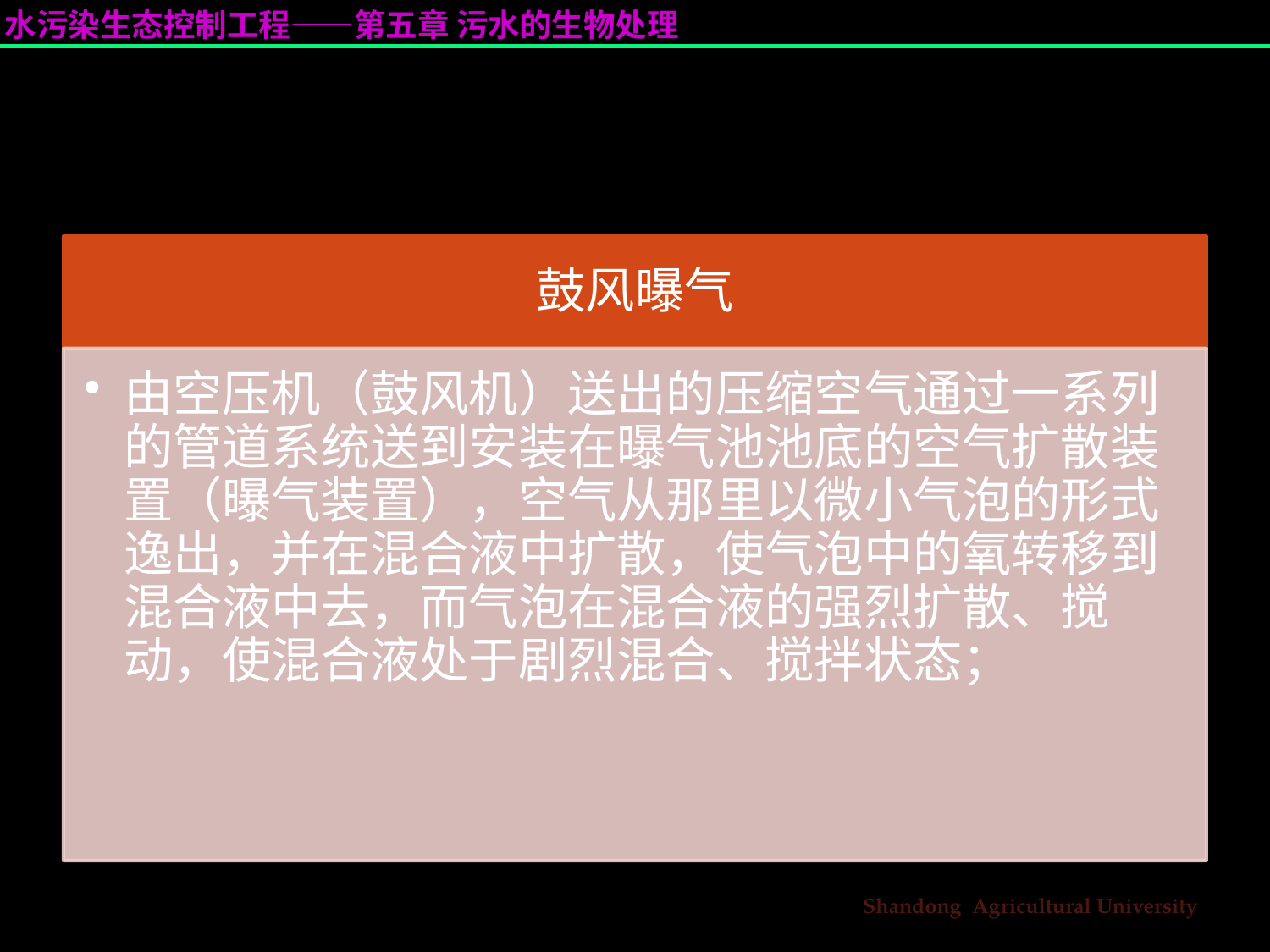

鼓风曝气
由空压机（鼓风机）送出的压缩空气通过一系列的管道系统送到安装在曝气池池底的空气扩散装置（曝气装置），空气从那里以微小气泡的形式逸出，并在混合液中扩散，使气泡中的氧转移到混合液中去，而气泡在混合液的强烈扩散、搅动，使混合液处于剧烈混合、搅拌状态；